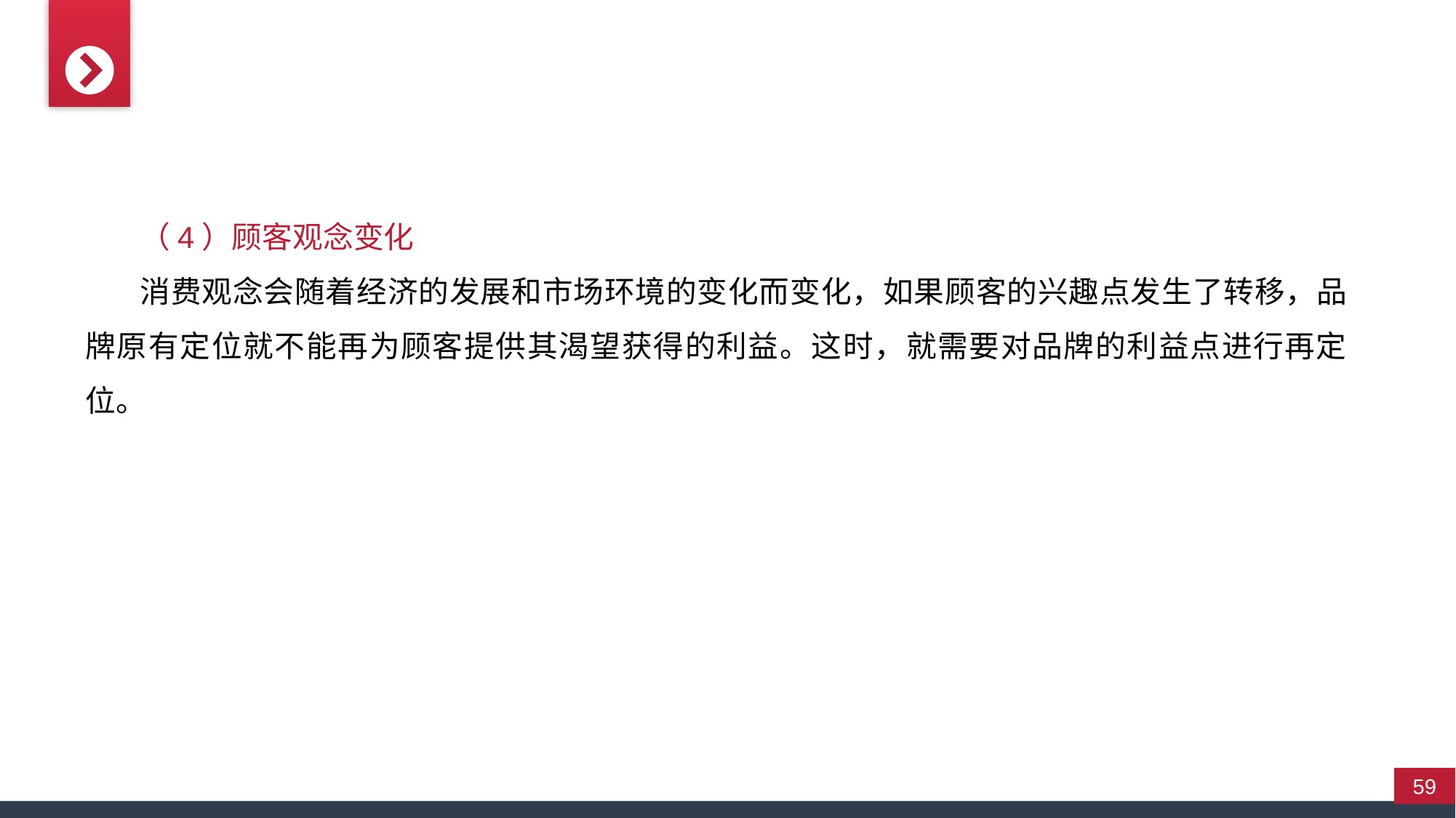

（4）顾客观念变化
消费观念会随着经济的发展和市场环境的变化而变化，如果顾客的兴趣点发生了转移，品牌原有定位就不能再为顾客提供其渴望获得的利益。这时，就需要对品牌的利益点进行再定位。